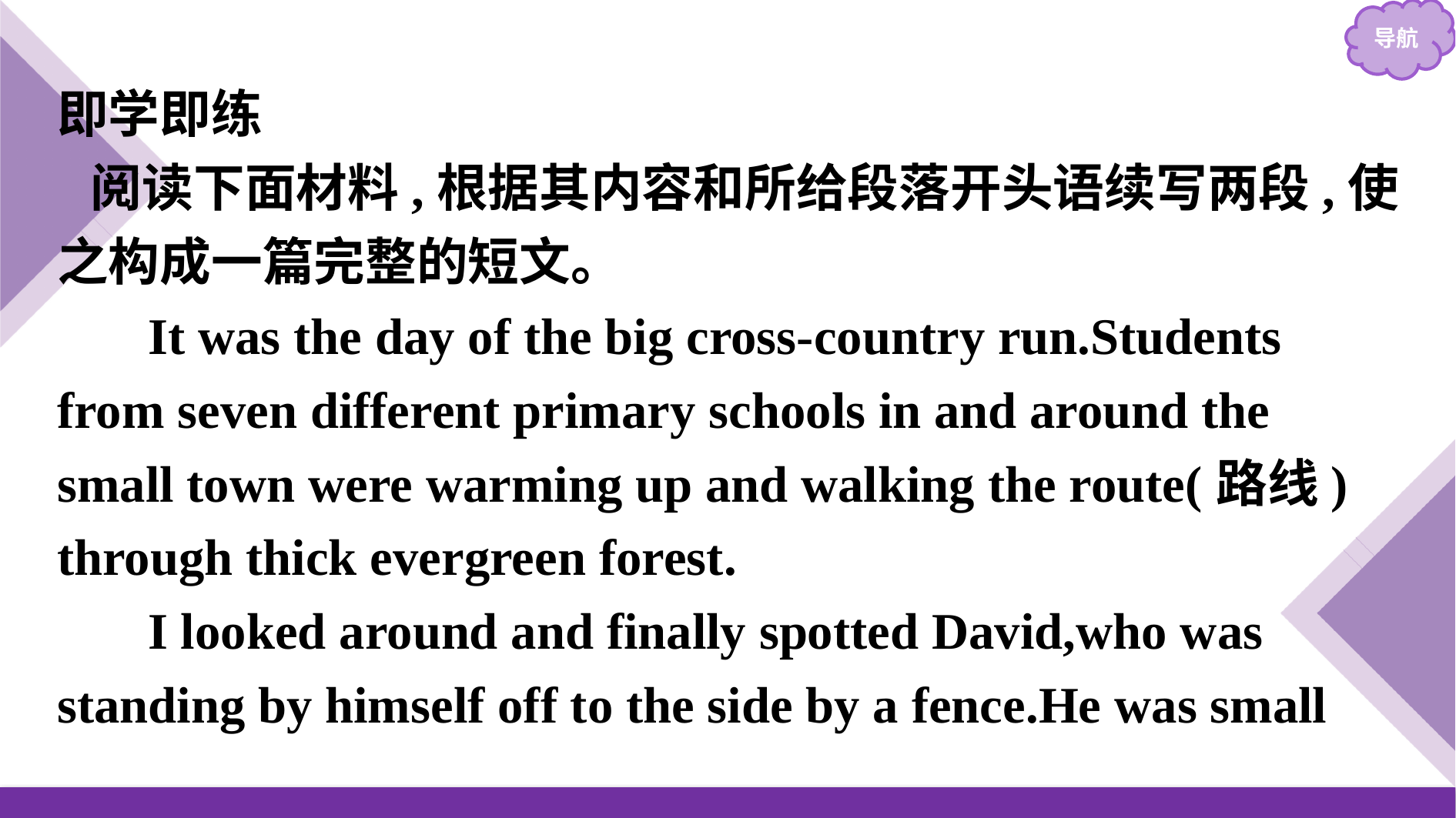

即学即练
阅读下面材料,根据其内容和所给段落开头语续写两段,使之构成一篇完整的短文。
It was the day of the big cross-country run.Students from seven different primary schools in and around the small town were warming up and walking the route(路线) through thick evergreen forest.
I looked around and finally spotted David,who was standing by himself off to the side by a fence.He was small